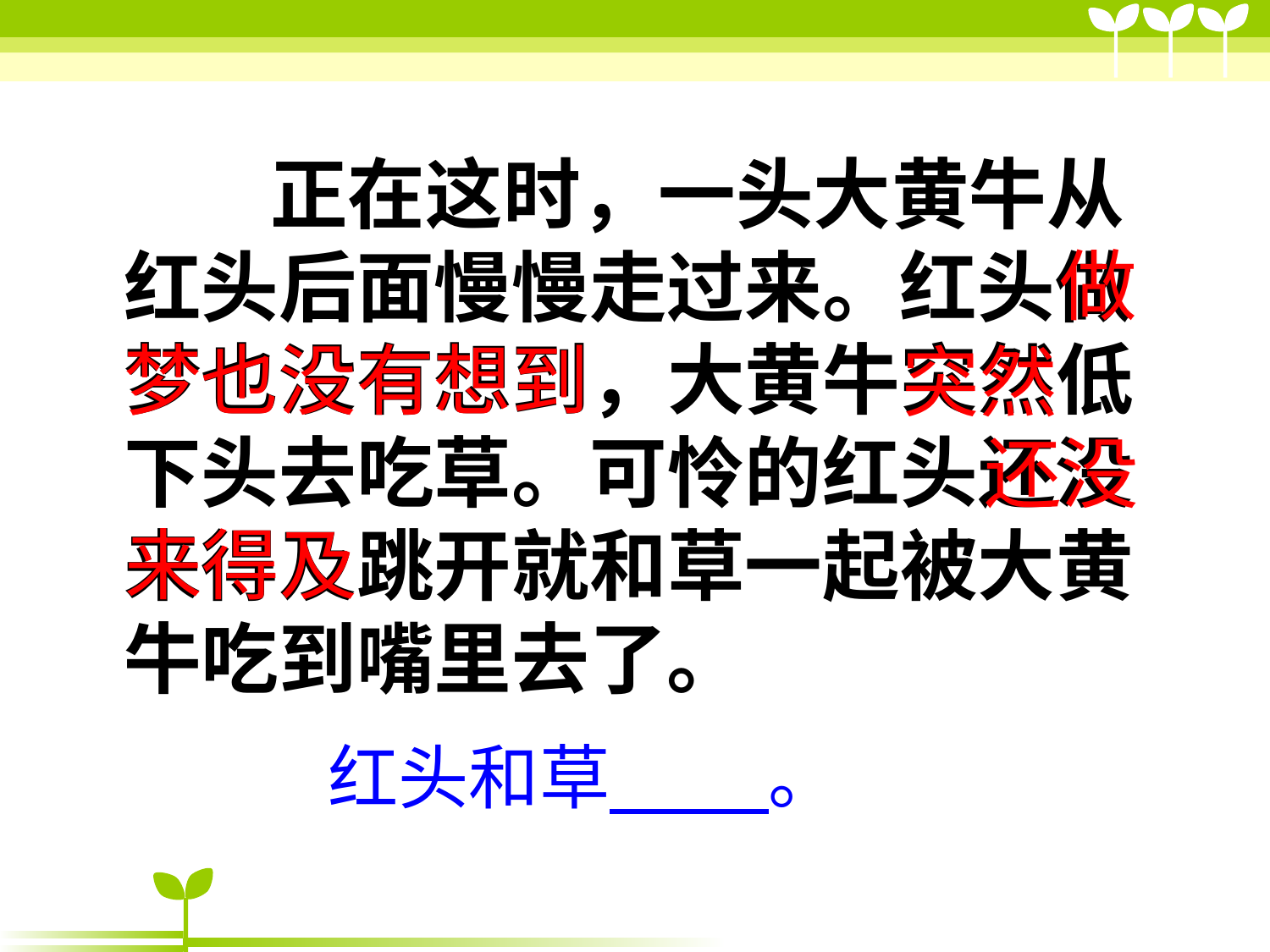

正在这时，一头大黄牛从红头后面慢慢走过来。红头做梦也没有想到，大黄牛突然低下头去吃草。可怜的红头还没来得及跳开就和草一起被大黄牛吃到嘴里去了。

做

梦也没有想到
突然
还没
来得及
红头和草          。